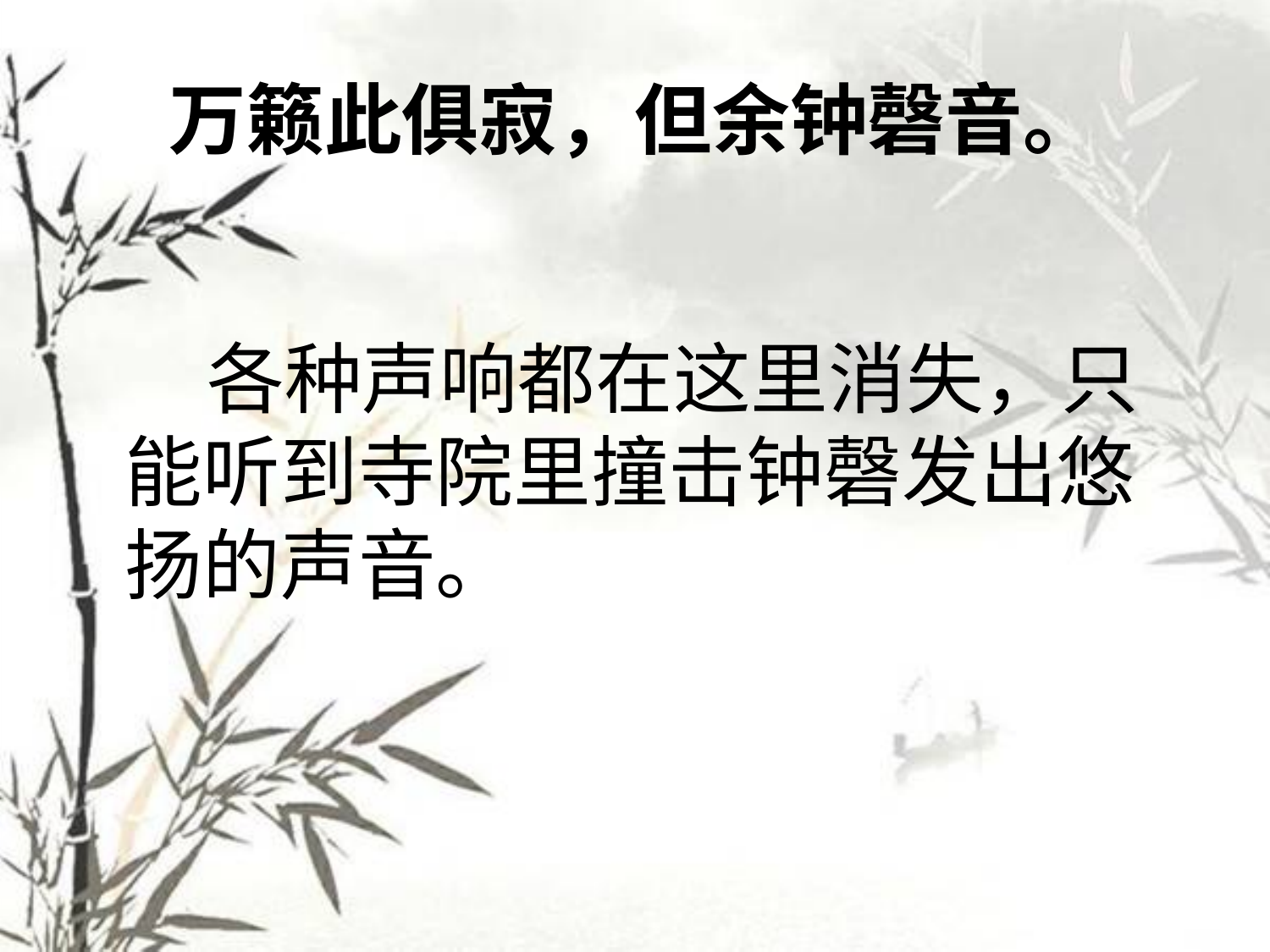

# 万籁此俱寂，但余钟磬音。
       各种声响都在这里消失，只能听到寺院里撞击钟磬发出悠扬的声音。